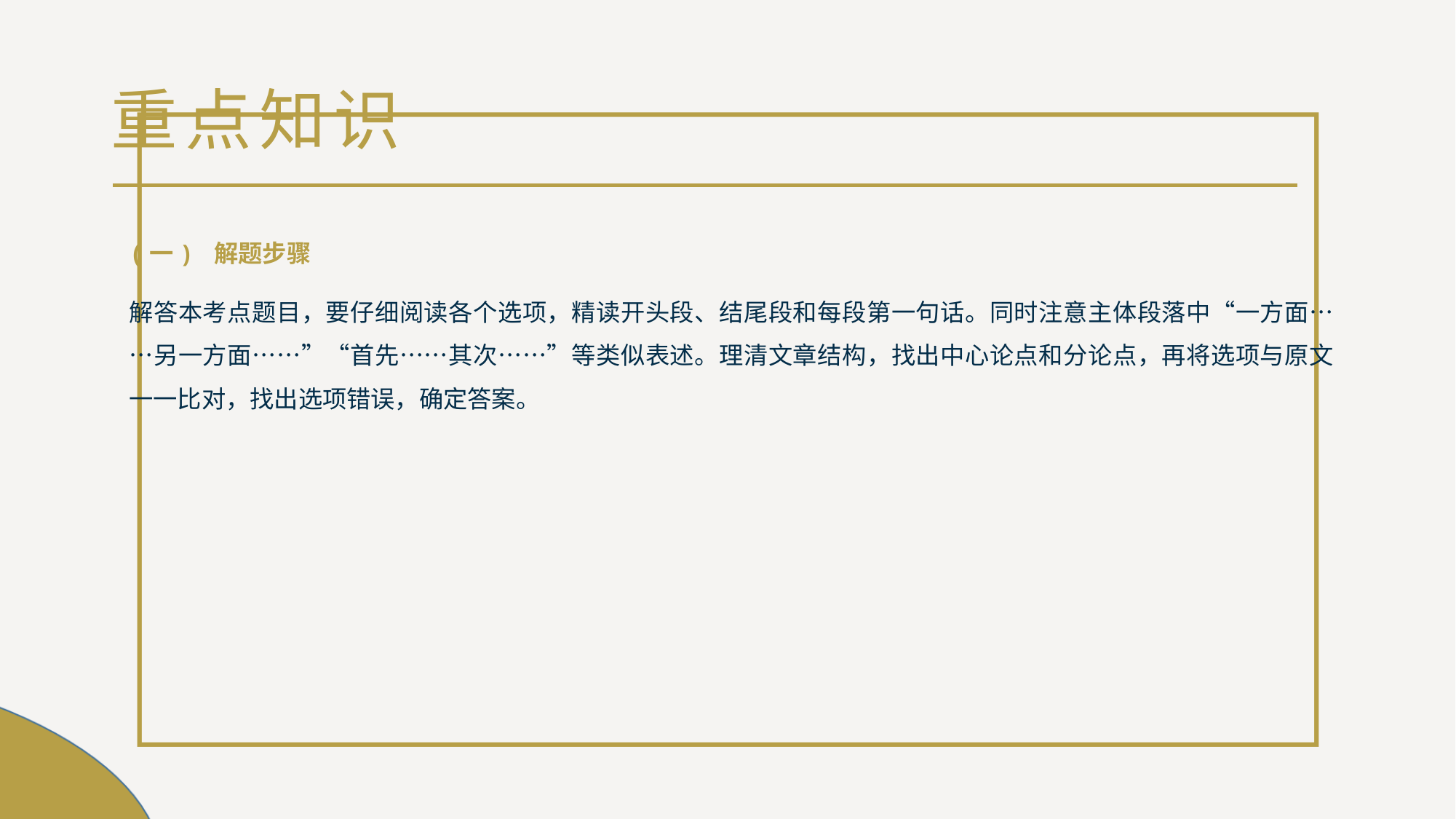

# 重点知识
(一) 解题步骤
解答本考点题目，要仔细阅读各个选项，精读开头段、结尾段和每段第一句话。同时注意主体段落中“一方面……另一方面……”“首先……其次……”等类似表述。理清文章结构，找出中心论点和分论点，再将选项与原文一一比对，找出选项错误，确定答案。